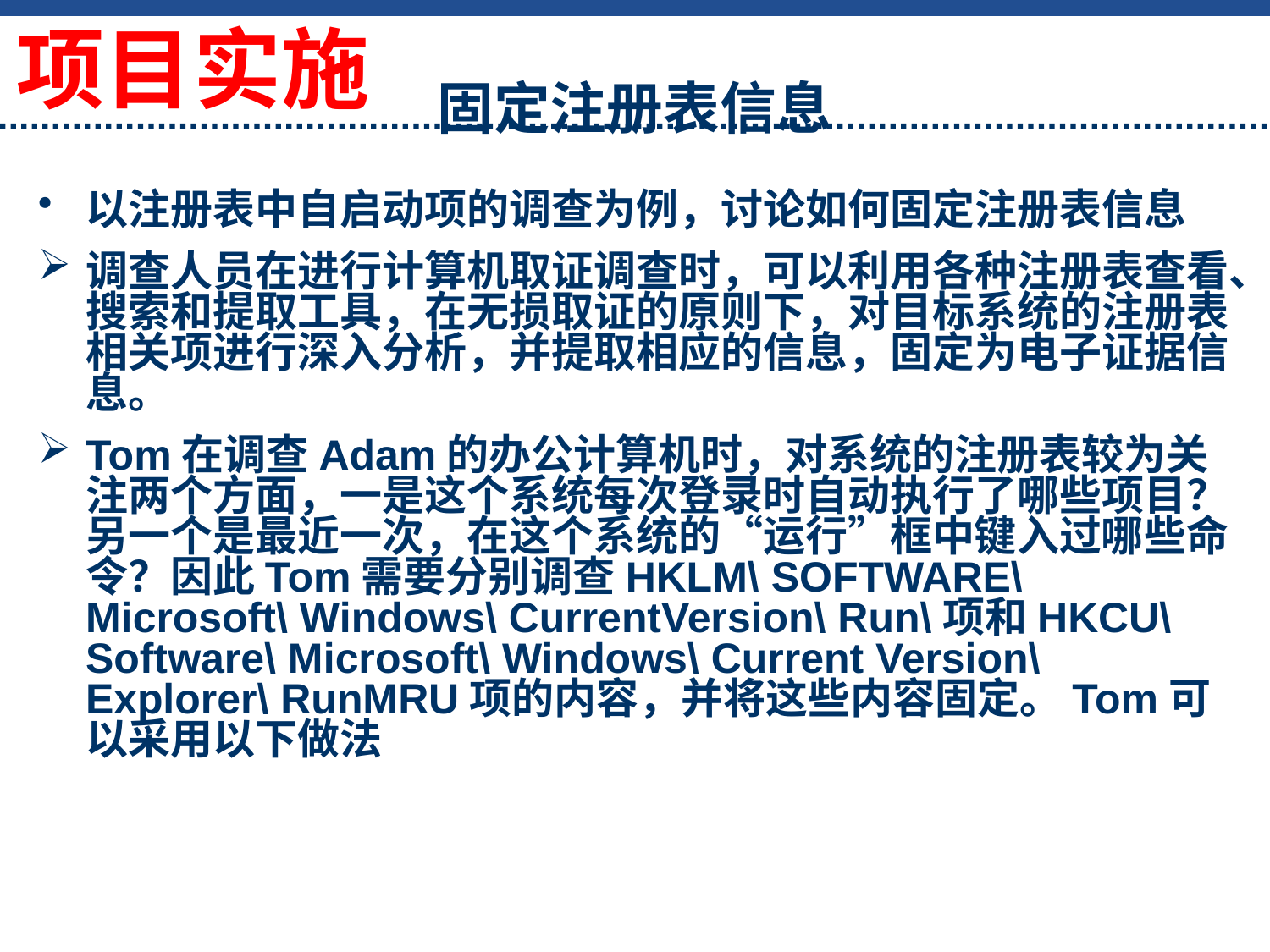

项目实施
固定注册表信息
以注册表中自启动项的调查为例，讨论如何固定注册表信息
调查人员在进行计算机取证调查时，可以利用各种注册表查看、搜索和提取工具，在无损取证的原则下，对目标系统的注册表相关项进行深入分析，并提取相应的信息，固定为电子证据信息。
Tom在调查Adam的办公计算机时，对系统的注册表较为关注两个方面，一是这个系统每次登录时自动执行了哪些项目？另一个是最近一次，在这个系统的“运行”框中键入过哪些命令？因此Tom需要分别调查HKLM\ SOFTWARE\ Microsoft\ Windows\ CurrentVersion\ Run\项和HKCU\ Software\ Microsoft\ Windows\ Current Version\ Explorer\ RunMRU项的内容，并将这些内容固定。Tom可以采用以下做法